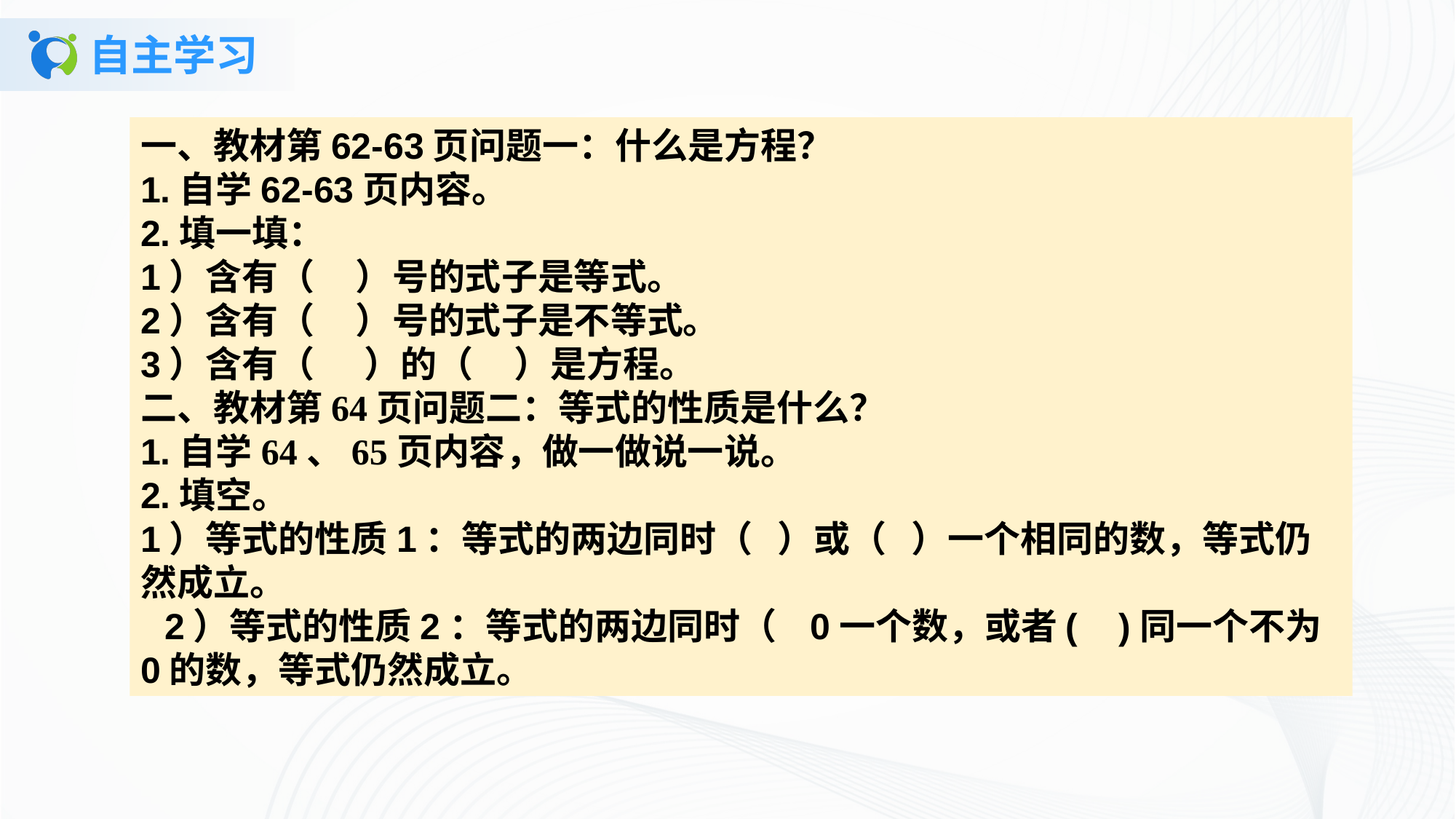

# 自主学习
一、教材第62-63页问题一：什么是方程？1.自学62-63页内容。2.填一填：1）含有（     ）号的式子是等式。2）含有（     ）号的式子是不等式。3）含有（      ）的（     ）是方程。二、教材第64页问题二：等式的性质是什么？1.自学64、65页内容，做一做说一说。2.填空。1）等式的性质1：等式的两边同时（   ）或（   ）一个相同的数，等式仍然成立。2）等式的性质2：等式的两边同时（   0一个数，或者(    )同一个不为0的数，等式仍然成立。